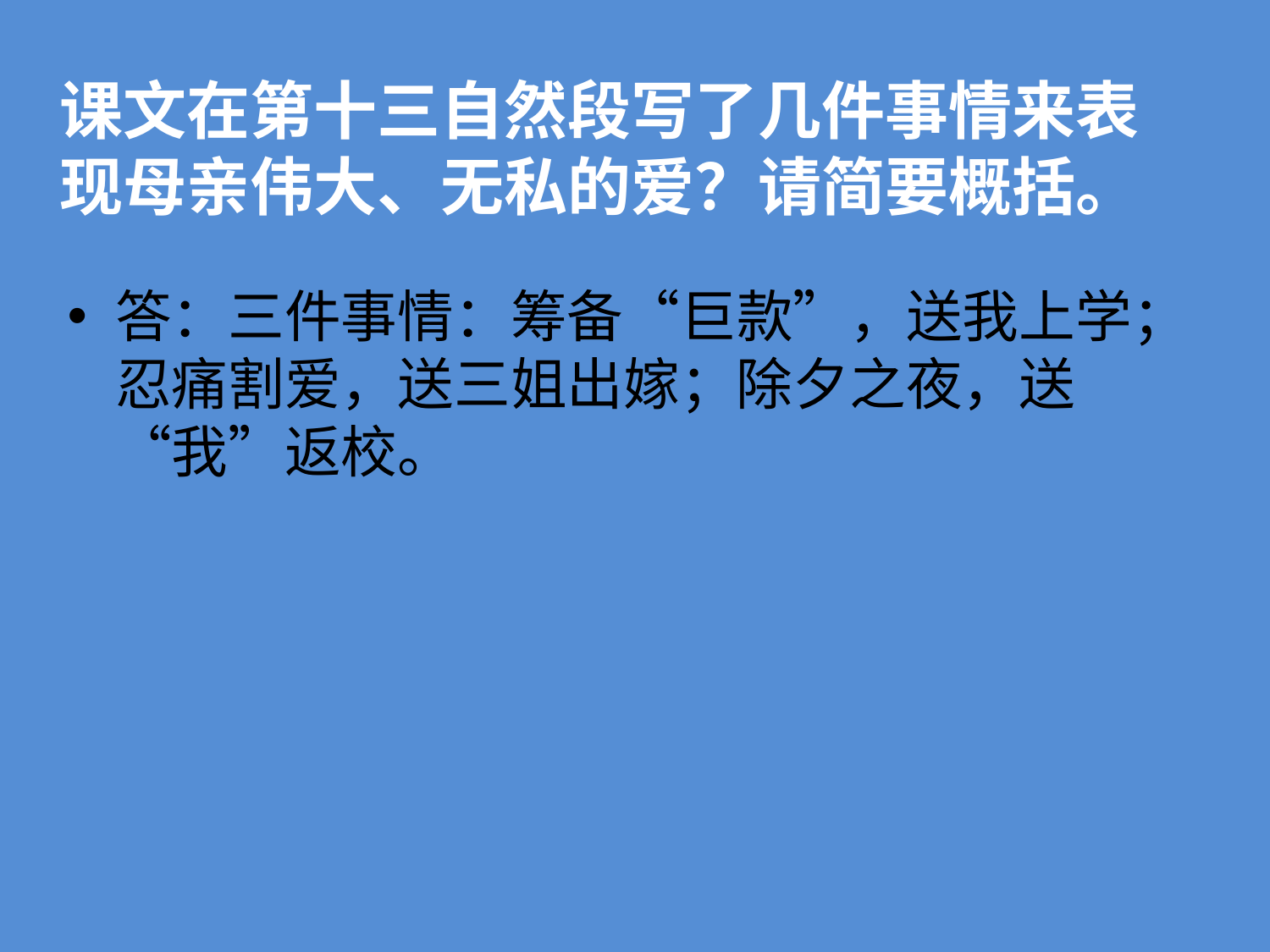

# 课文在第十三自然段写了几件事情来表现母亲伟大、无私的爱？请简要概括。
答：三件事情：筹备“巨款”，送我上学；忍痛割爱，送三姐出嫁；除夕之夜，送“我”返校。